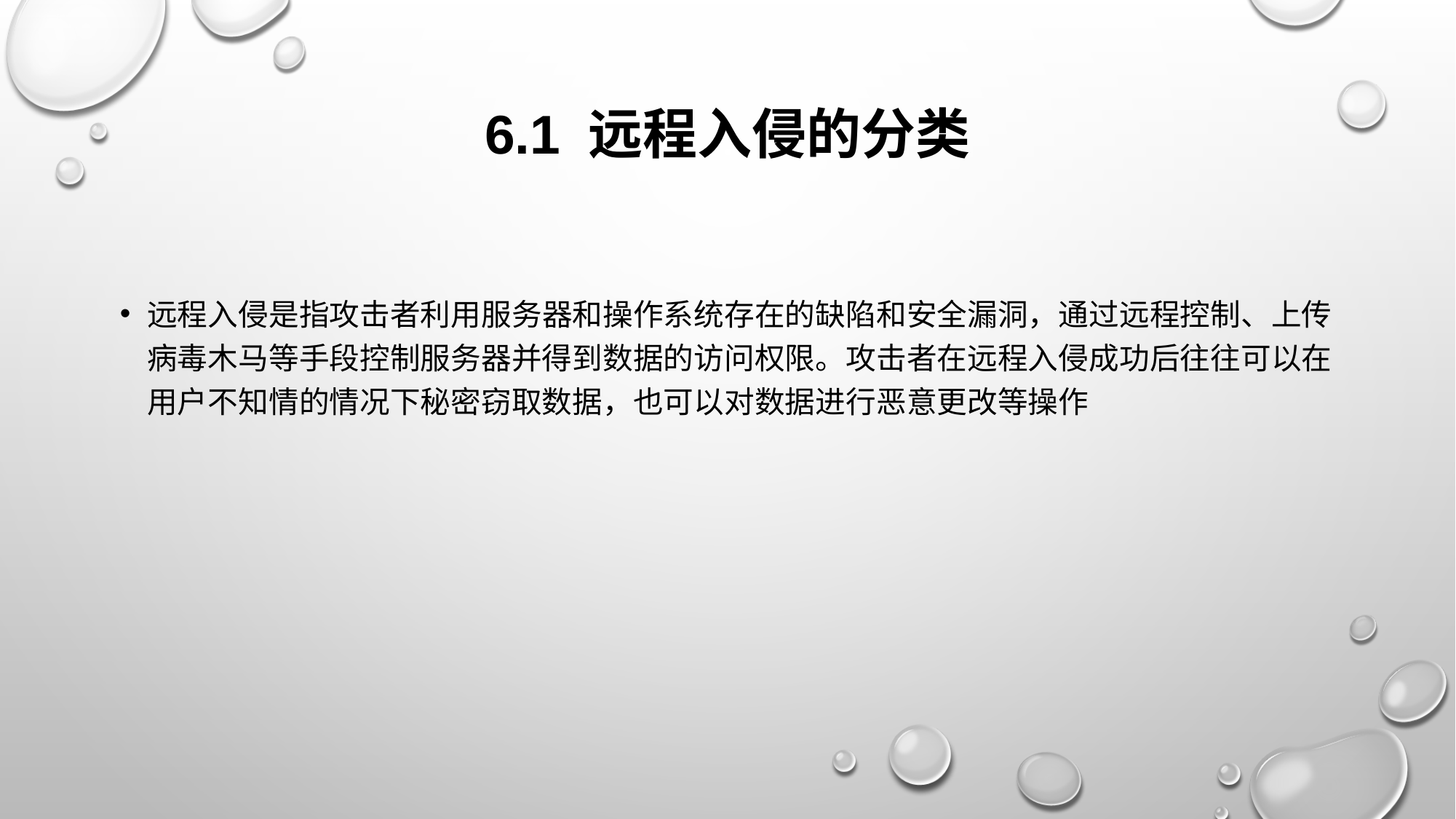

# 6.1 远程入侵的分类
远程入侵是指攻击者利用服务器和操作系统存在的缺陷和安全漏洞，通过远程控制、上传病毒木马等手段控制服务器并得到数据的访问权限。攻击者在远程入侵成功后往往可以在用户不知情的情况下秘密窃取数据，也可以对数据进行恶意更改等操作